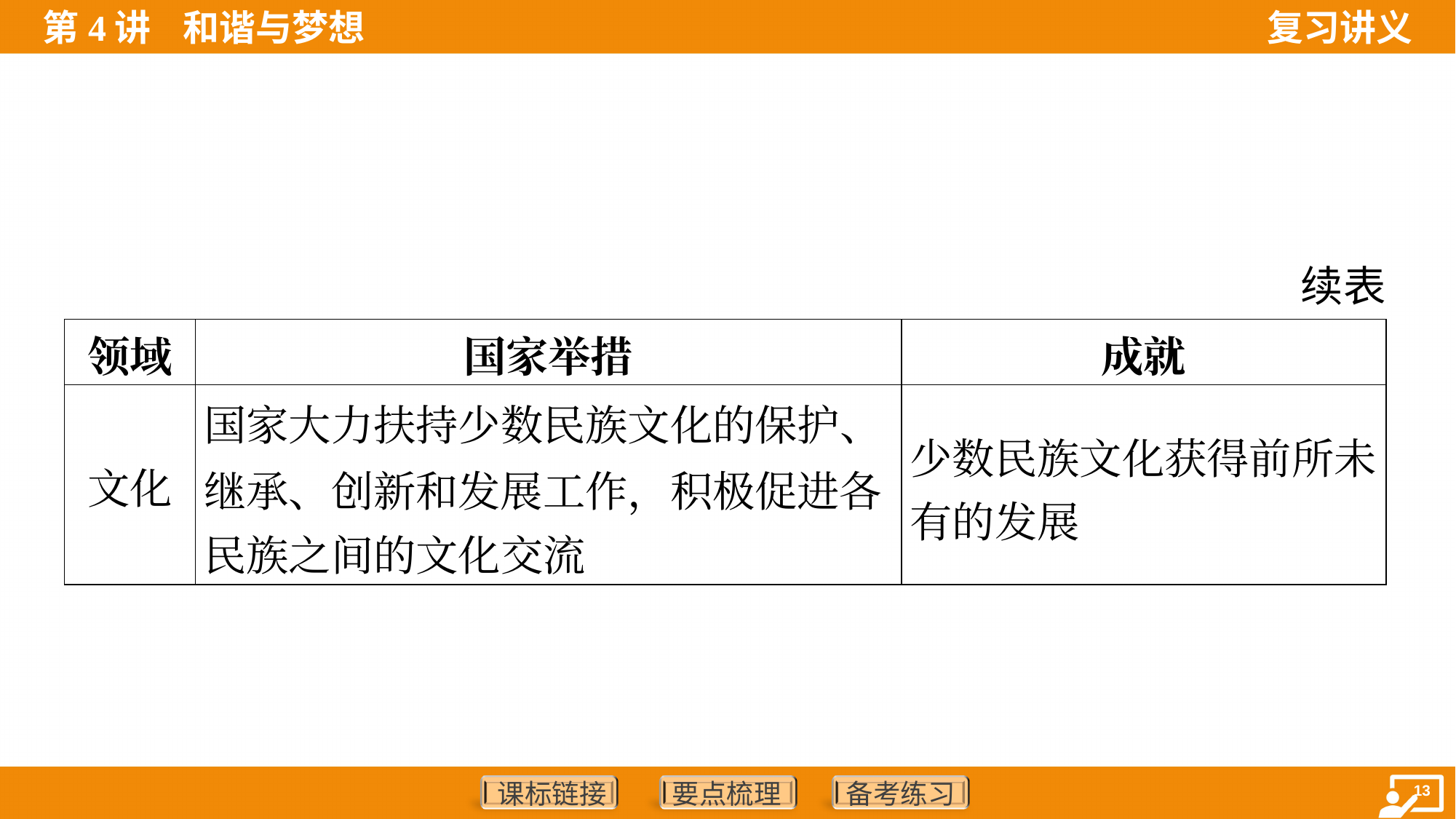

续表
| 领域 | 国家举措 | 成就 |
| --- | --- | --- |
| 文化 | 国家大力扶持少数民族文化的保护、 继承、创新和发展工作，积极促进各 民族之间的文化交流 | 少数民族文化获得前所未 有的发展 |